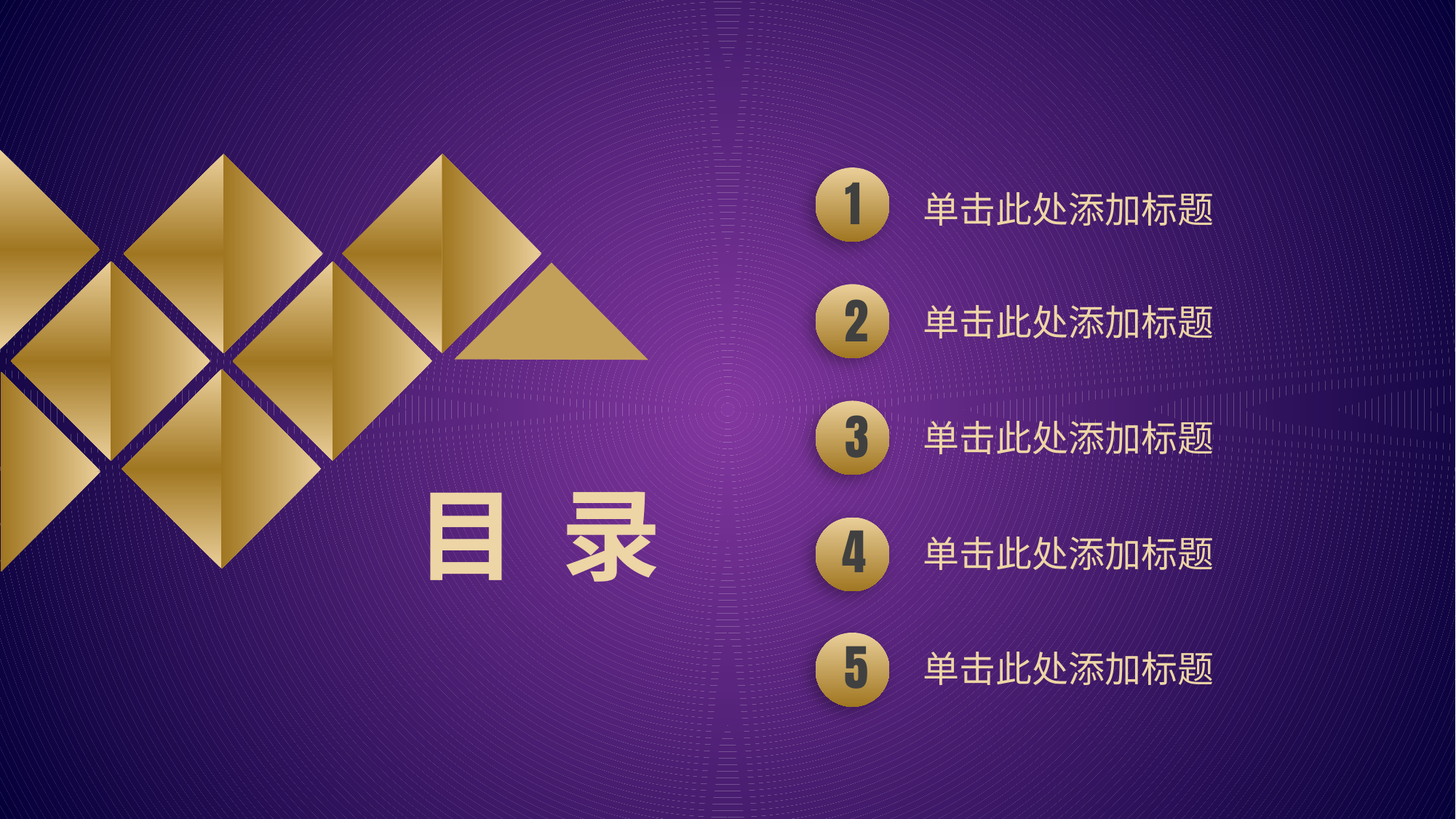

1
单击此处添加标题

  2
单击此处添加标题

  3
单击此处添加标题
目  录

  4
单击此处添加标题

  5
单击此处添加标题